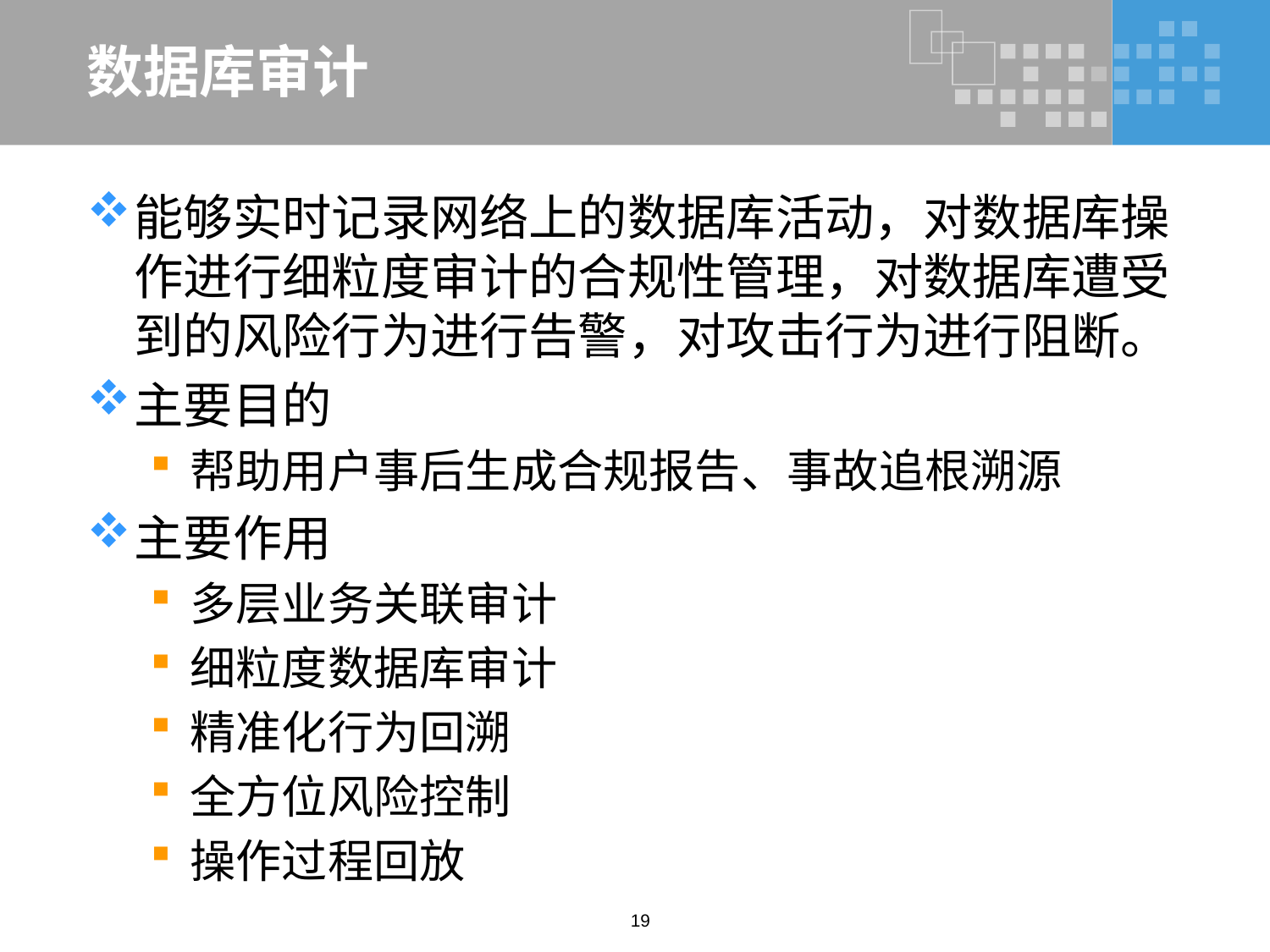

# 数据库审计
能够实时记录网络上的数据库活动，对数据库操作进行细粒度审计的合规性管理，对数据库遭受到的风险行为进行告警，对攻击行为进行阻断。
主要目的
帮助用户事后生成合规报告、事故追根溯源
主要作用
多层业务关联审计
细粒度数据库审计
精准化行为回溯
全方位风险控制
操作过程回放

19